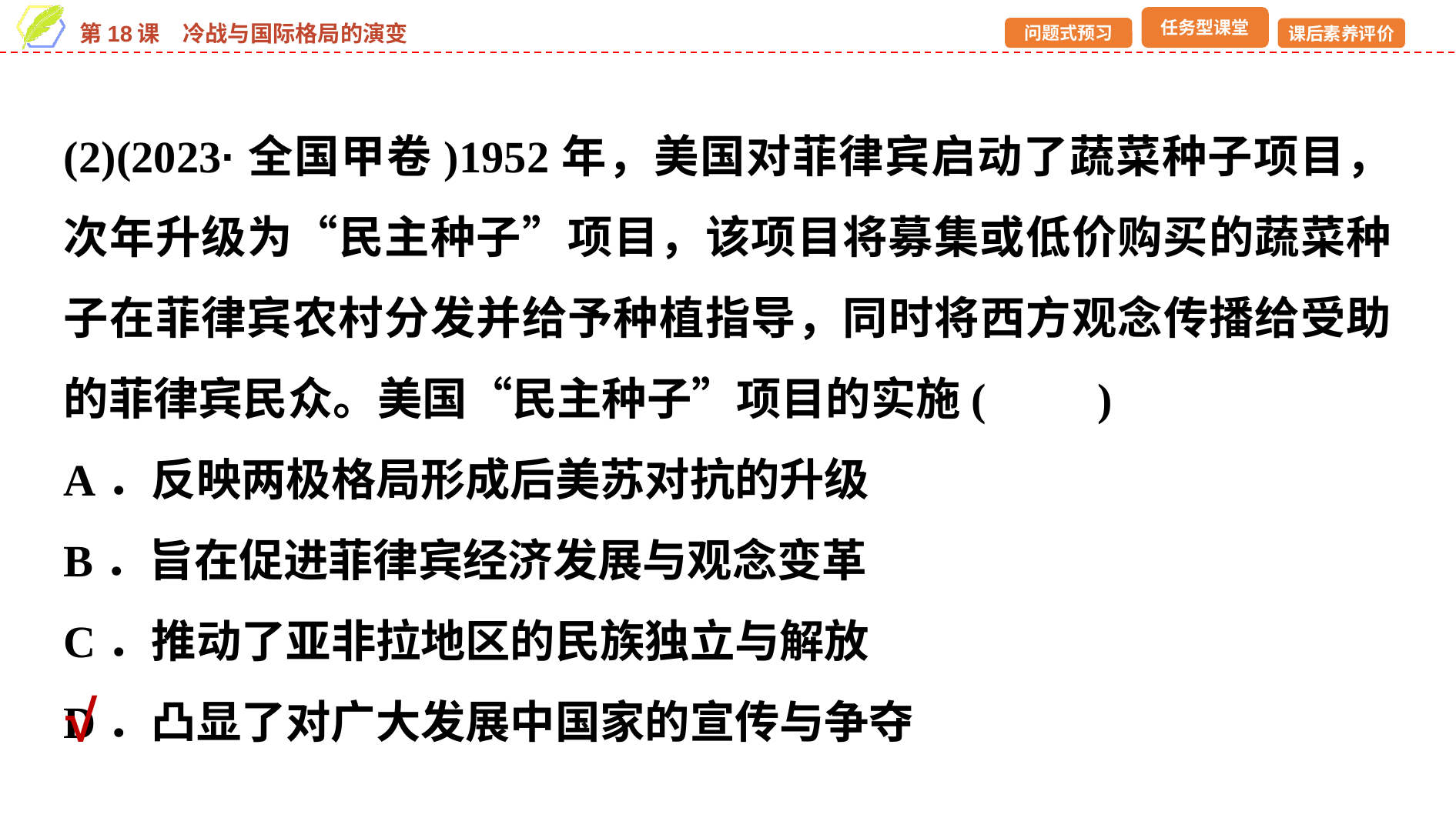

(2)(2023·全国甲卷)1952年，美国对菲律宾启动了蔬菜种子项目，次年升级为“民主种子”项目，该项目将募集或低价购买的蔬菜种子在菲律宾农村分发并给予种植指导，同时将西方观念传播给受助的菲律宾民众。美国“民主种子”项目的实施(　　)
A．反映两极格局形成后美苏对抗的升级
B．旨在促进菲律宾经济发展与观念变革
C．推动了亚非拉地区的民族独立与解放
D．凸显了对广大发展中国家的宣传与争夺
√